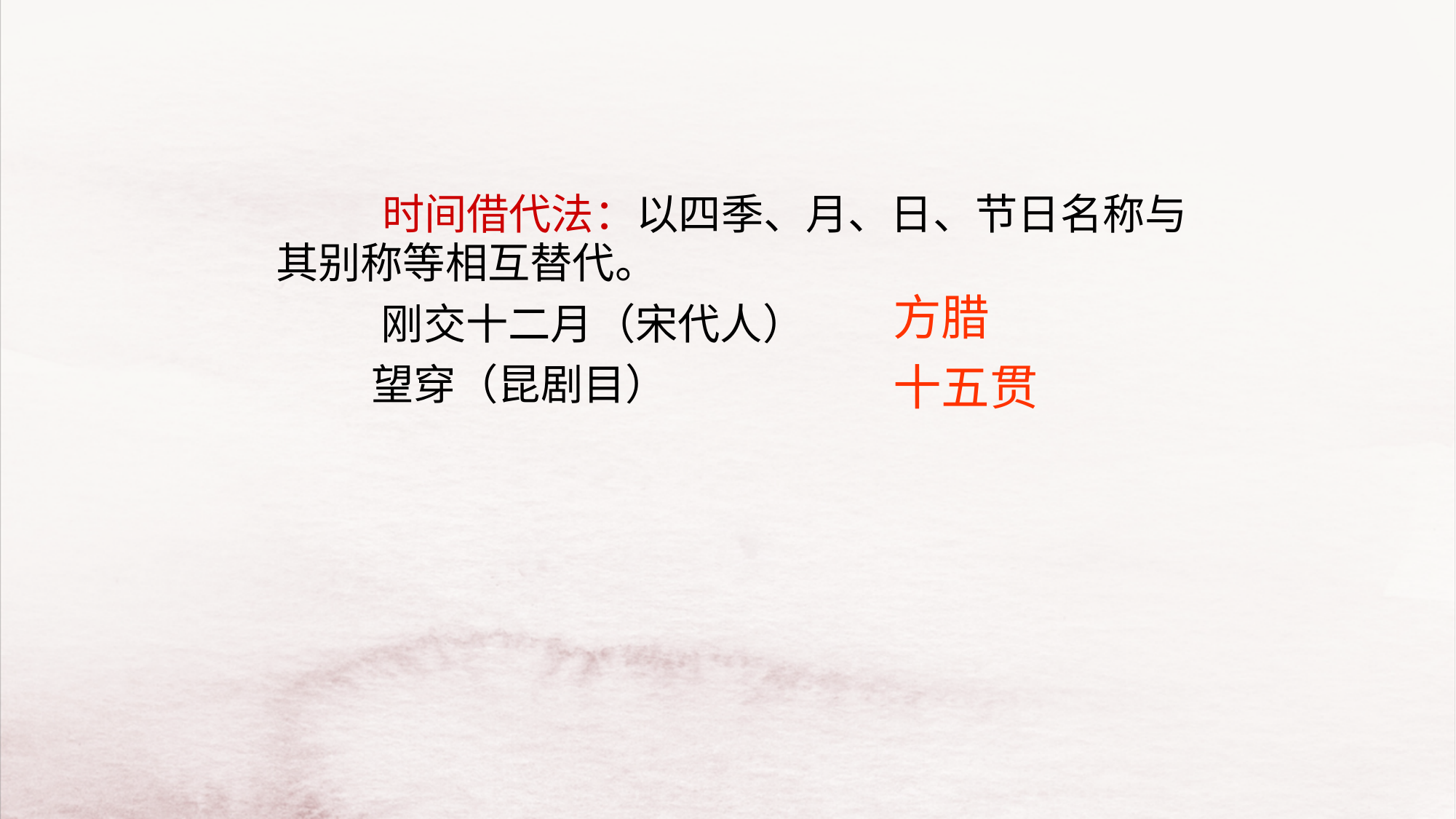

时间借代法：以四季、月、日、节日名称与其别称等相互替代。
 　　   刚交十二月（宋代人）
　  　  望穿（昆剧目）

方腊

十五贯